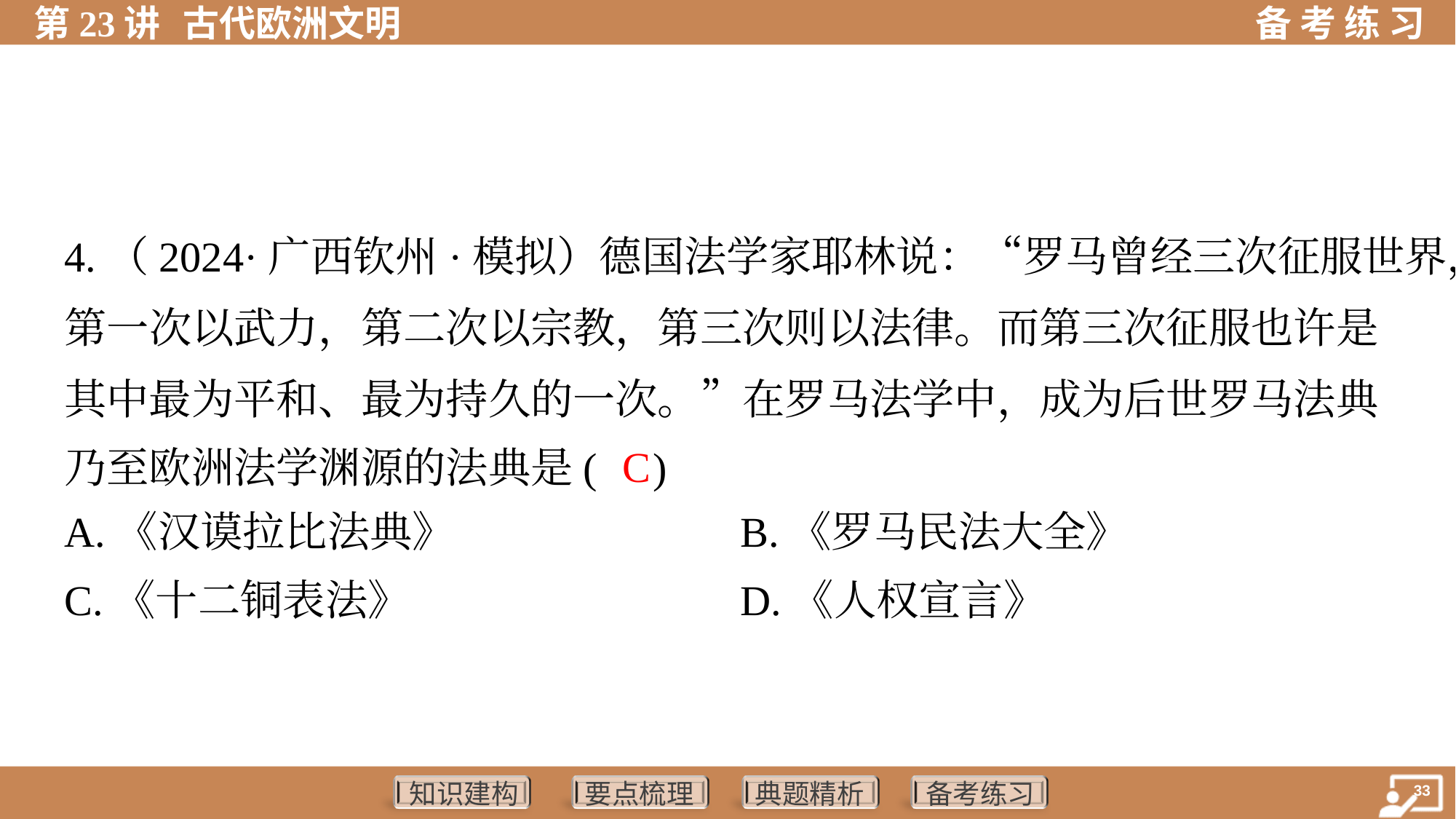

4.（2024·广西钦州·模拟）德国法学家耶林说：“罗马曾经三次征服世界，
第一次以武力，第二次以宗教，第三次则以法律。而第三次征服也许是
其中最为平和、最为持久的一次。”在罗马法学中，成为后世罗马法典
乃至欧洲法学渊源的法典是(     )
C
A.《汉谟拉比法典》	B.《罗马民法大全》
C.《十二铜表法》	D.《人权宣言》